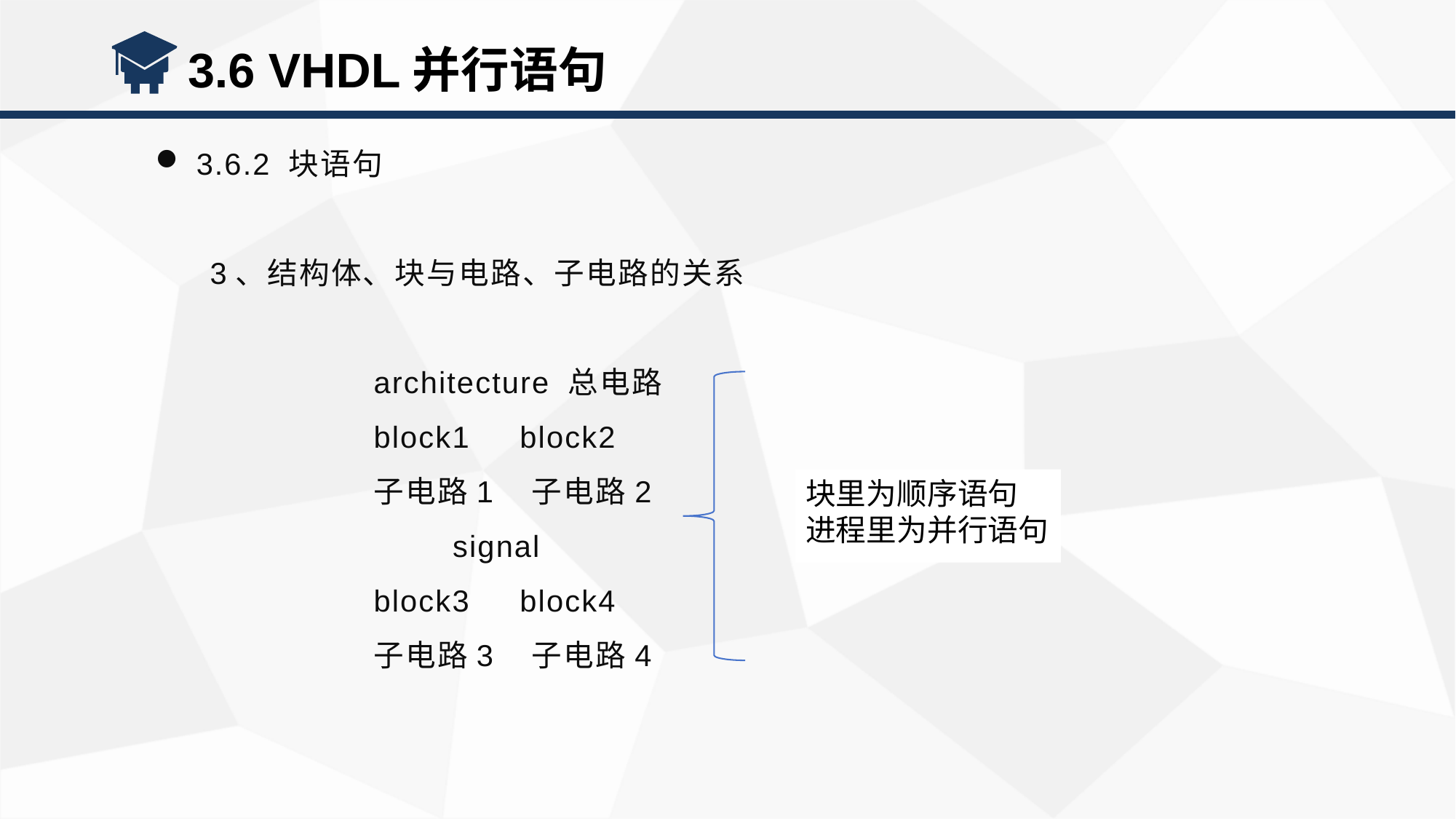

3.6 VHDL并行语句

3.6.2 块语句

3、结构体、块与电路、子电路的关系

architecture 总电路
block1     block2
子电路1   子电路2
        signal
block3     block4
子电路3   子电路4

块里为顺序语句
进程里为并行语句